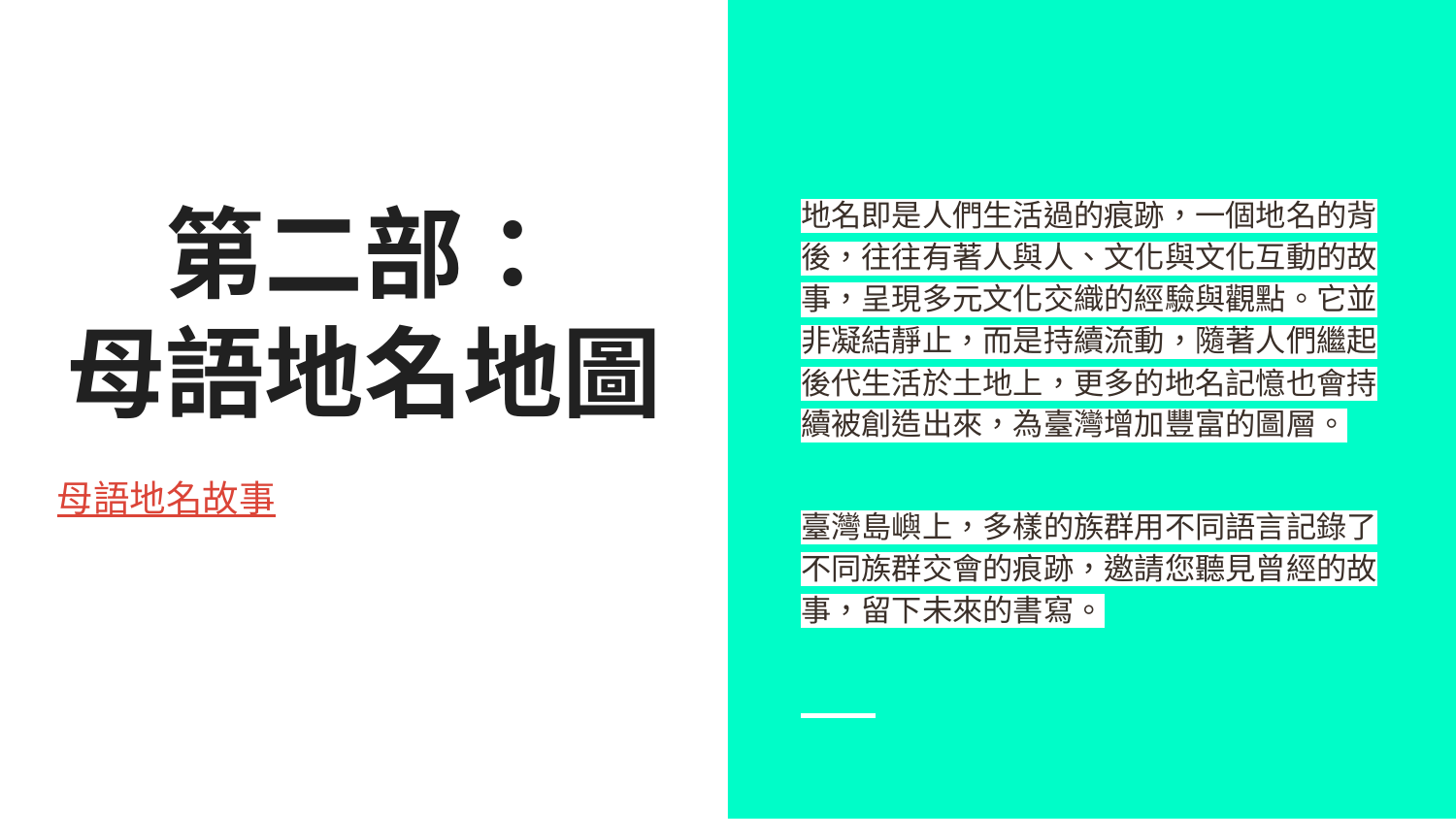

地名即是人們生活過的痕跡，一個地名的背後，往往有著人與人、文化與文化互動的故事，呈現多元文化交織的經驗與觀點。它並非凝結靜止，而是持續流動，隨著人們繼起後代生活於土地上，更多的地名記憶也會持續被創造出來，為臺灣增加豐富的圖層。
臺灣島嶼上，多樣的族群用不同語言記錄了不同族群交會的痕跡，邀請您聽見曾經的故事，留下未來的書寫。
# 第二部：
母語地名地圖
母語地名故事